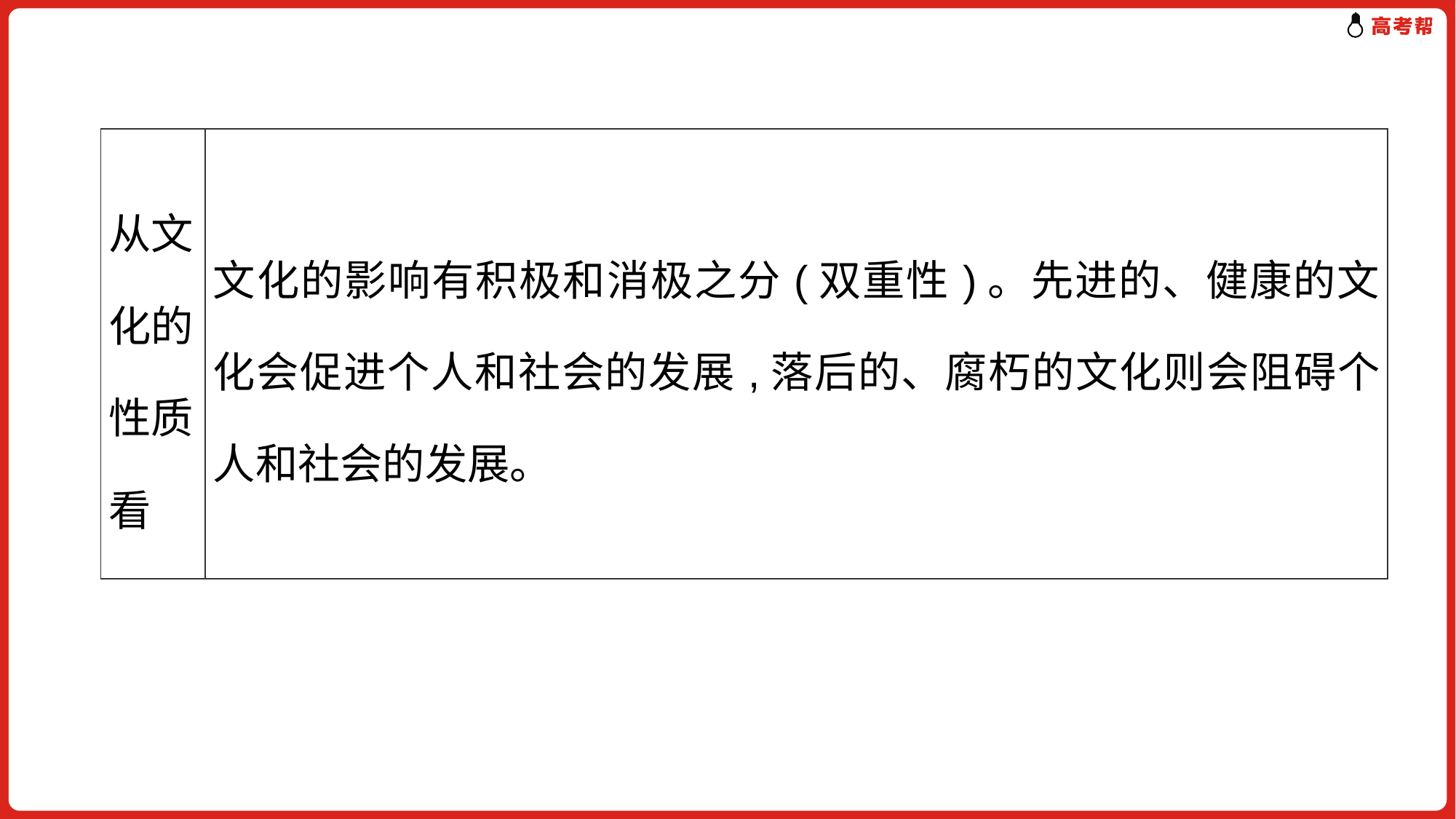

| 从文化的性质看 | 文化的影响有积极和消极之分(双重性)。先进的、健康的文化会促进个人和社会的发展,落后的、腐朽的文化则会阻碍个人和社会的发展。 |
| --- | --- |